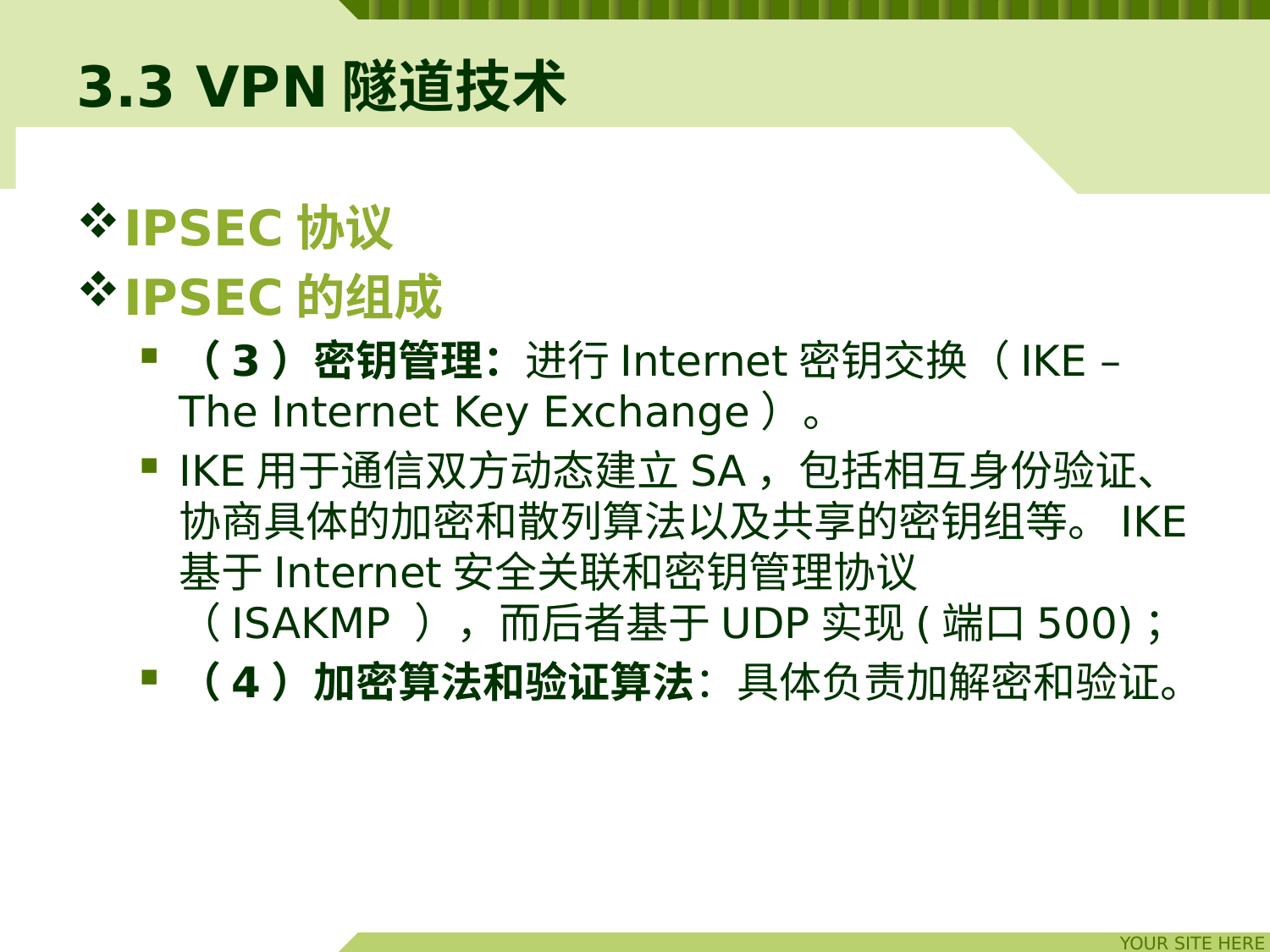

# 3.3 VPN隧道技术
IPSEC协议
IPSEC的组成
（3）密钥管理：进行Internet密钥交换（IKE –The Internet Key Exchange）。
IKE用于通信双方动态建立SA，包括相互身份验证、协商具体的加密和散列算法以及共享的密钥组等。IKE基于Internet安全关联和密钥管理协议（ISAKMP ），而后者基于UDP实现(端口500)；
（4）加密算法和验证算法：具体负责加解密和验证。